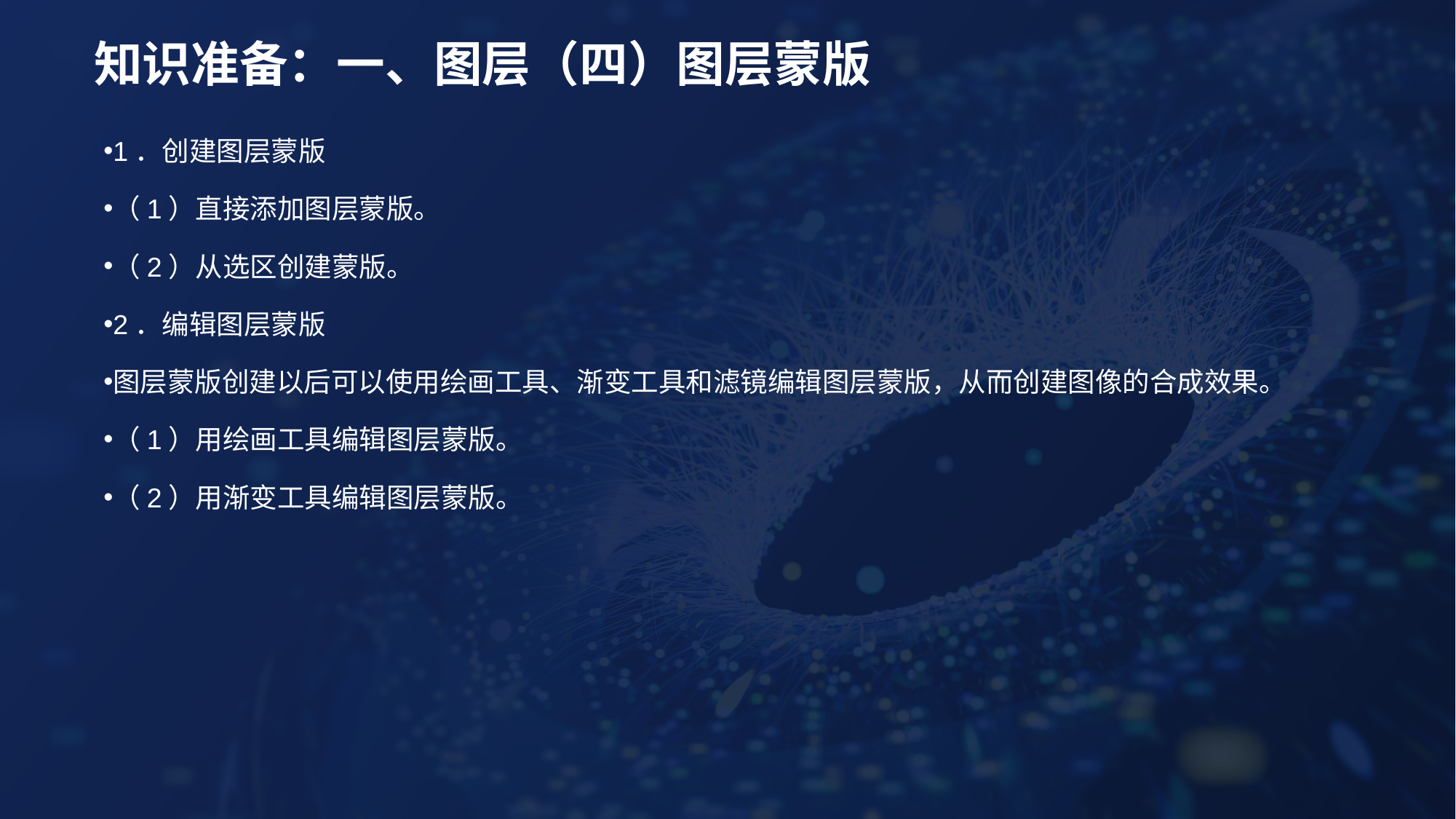

# 知识准备：一、图层（四）图层蒙版
1．创建图层蒙版
（1）直接添加图层蒙版。
（2）从选区创建蒙版。
2．编辑图层蒙版
图层蒙版创建以后可以使用绘画工具、渐变工具和滤镜编辑图层蒙版，从而创建图像的合成效果。
（1）用绘画工具编辑图层蒙版。
（2）用渐变工具编辑图层蒙版。